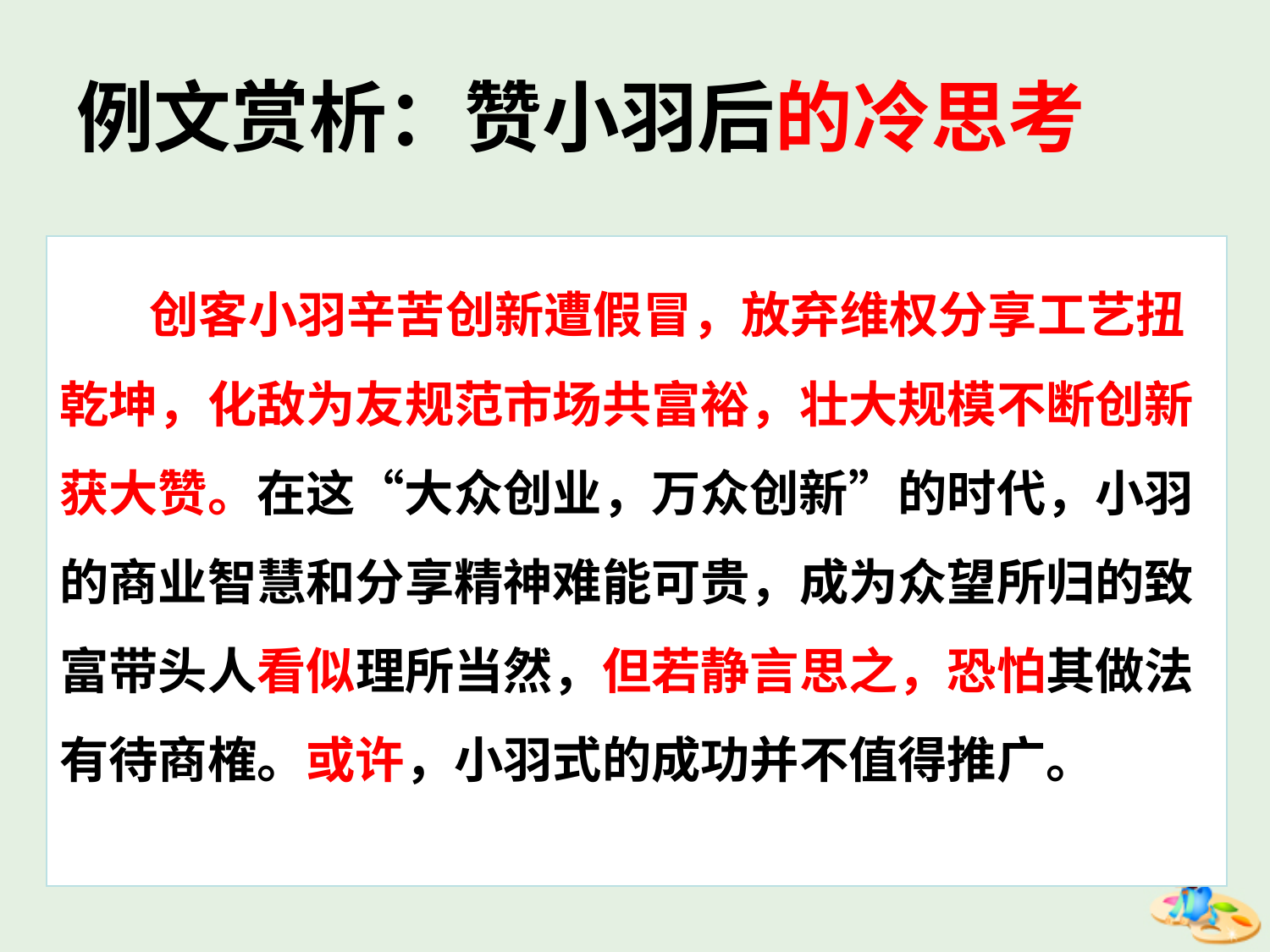

例文赏析：赞小羽后的冷思考
      创客小羽辛苦创新遭假冒，放弃维权分享工艺扭乾坤，化敌为友规范市场共富裕，壮大规模不断创新获大赞。在这“大众创业，万众创新”的时代，小羽的商业智慧和分享精神难能可贵，成为众望所归的致富带头人看似理所当然，但若静言思之，恐怕其做法有待商榷。或许，小羽式的成功并不值得推广。